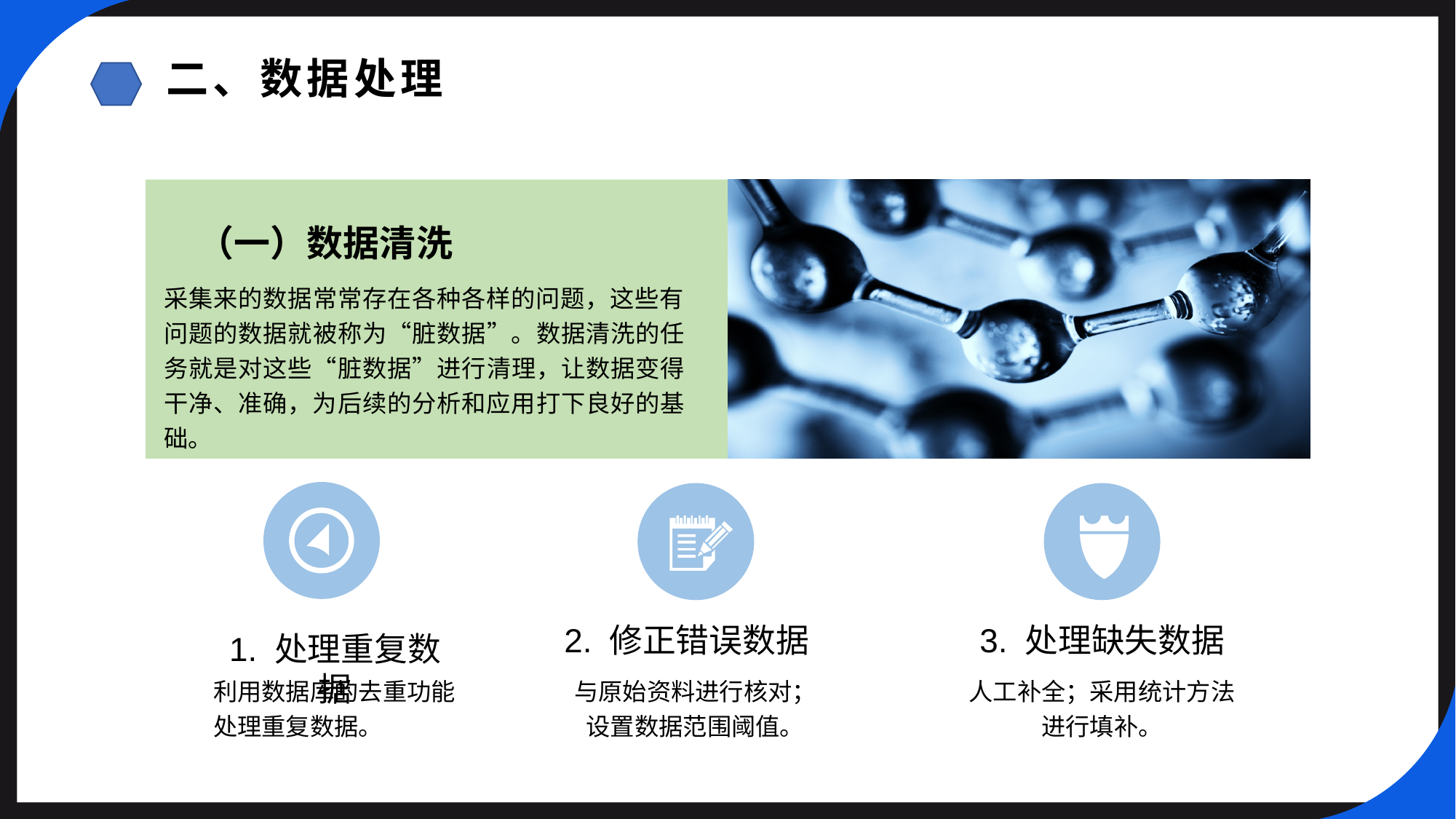

二、数据处理

（一）数据清洗
采集来的数据常常存在各种各样的问题，这些有问题的数据就被称为“脏数据”。数据清洗的任务就是对这些“脏数据”进行清理，让数据变得干净、准确，为后续的分析和应用打下良好的基础。

2. 修正错误数据
3. 处理缺失数据
1. 处理重复数据
利用数据库的去重功能
处理重复数据。
与原始资料进行核对；
设置数据范围阈值。
人工补全；采用统计方法
进行填补。